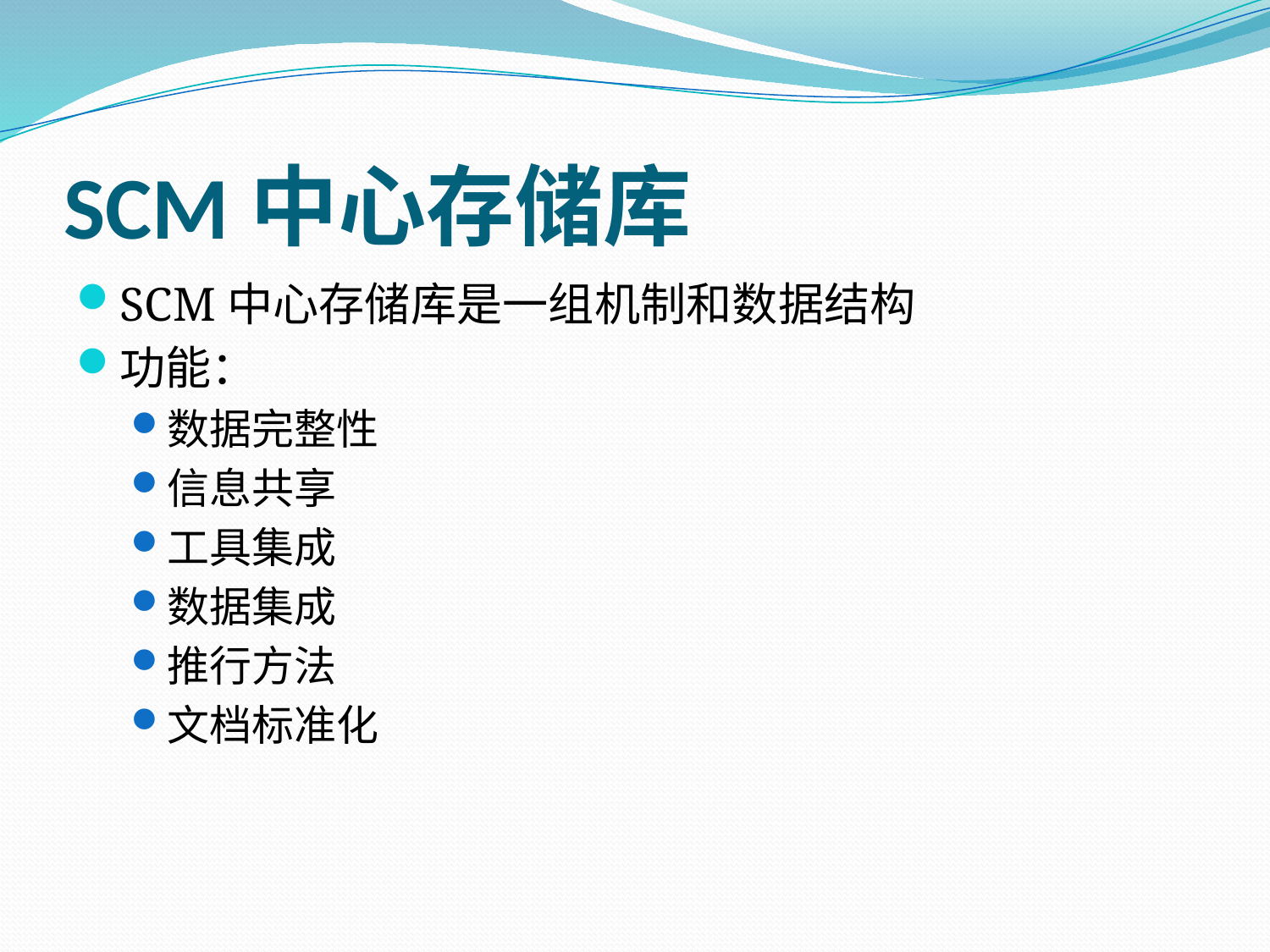

# SCM中心存储库
SCM中心存储库是一组机制和数据结构
功能：
数据完整性
信息共享
工具集成
数据集成
推行方法
文档标准化